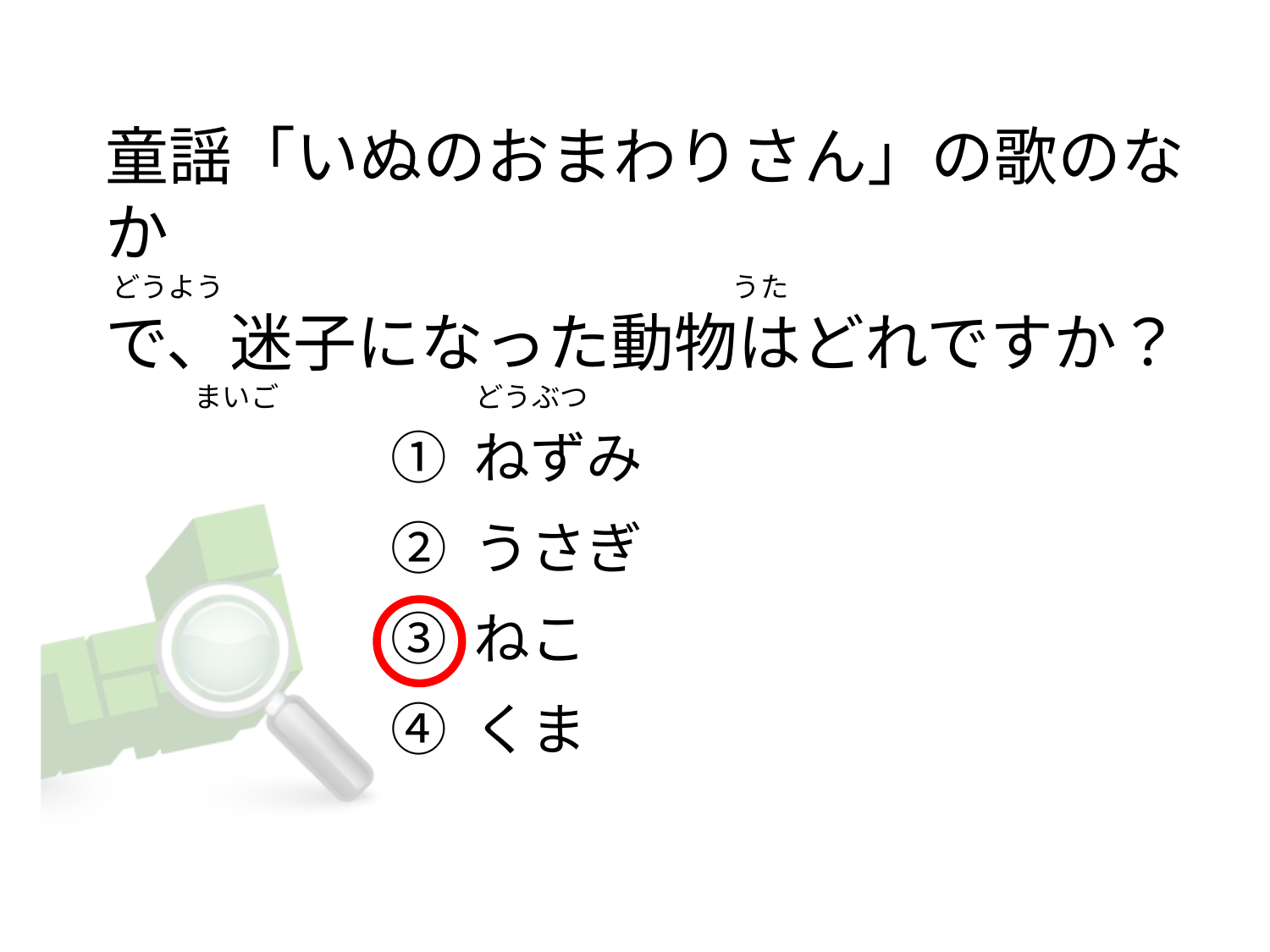

# 童謡「いぬのおまわりさん」の歌のなか  どうよう                                                                                うた で、迷子になった動物はどれですか？               まいご                               どうぶつ
① ねずみ
② うさぎ
③ ねこ
④ くま